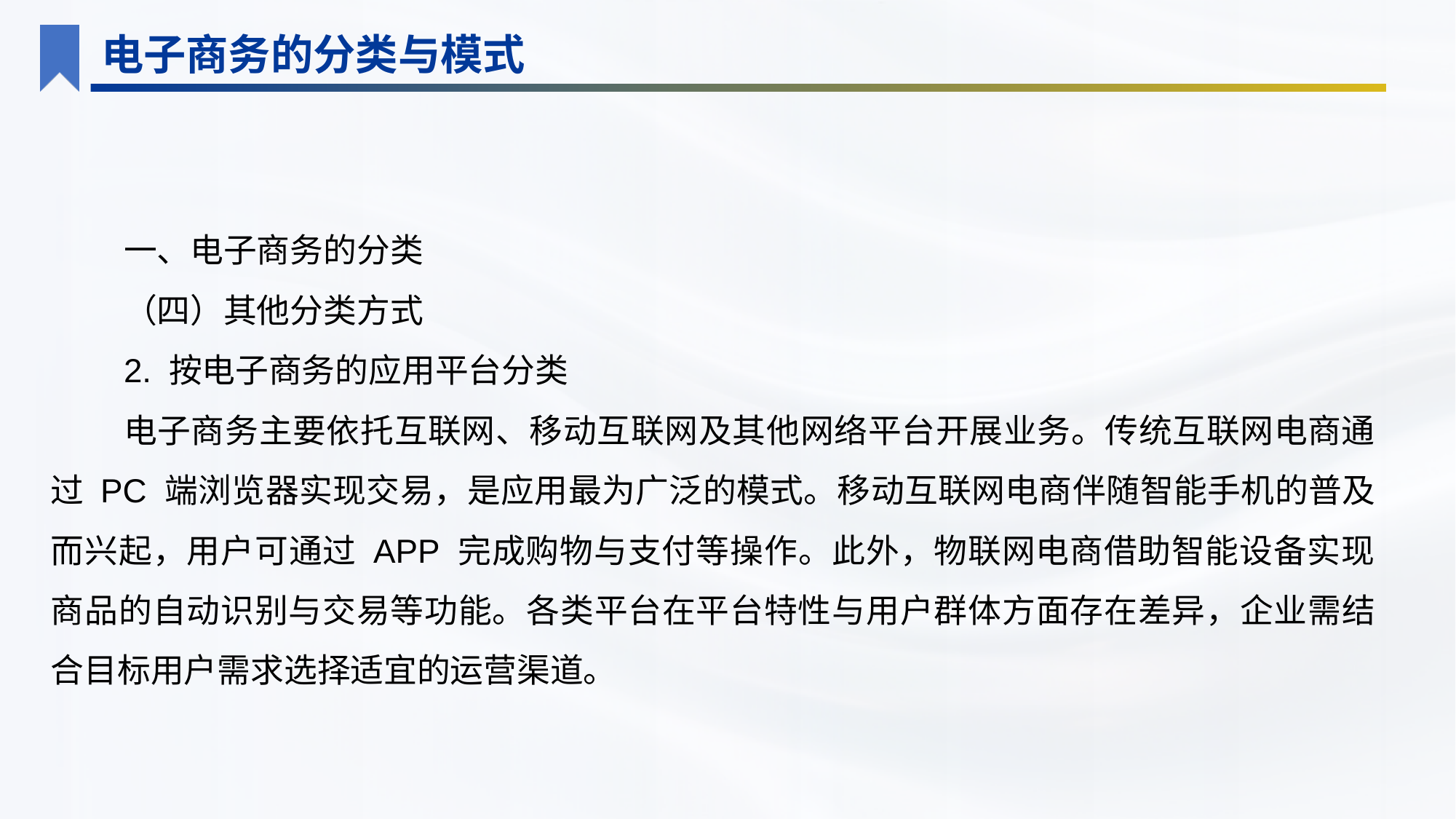

电子商务的分类与模式
一、电子商务的分类
（四）其他分类方式
2. 按电子商务的应用平台分类
电子商务主要依托互联网、移动互联网及其他网络平台开展业务。传统互联网电商通过 PC 端浏览器实现交易，是应用最为广泛的模式。移动互联网电商伴随智能手机的普及而兴起，用户可通过 APP 完成购物与支付等操作。此外，物联网电商借助智能设备实现商品的自动识别与交易等功能。各类平台在平台特性与用户群体方面存在差异，企业需结合目标用户需求选择适宜的运营渠道。